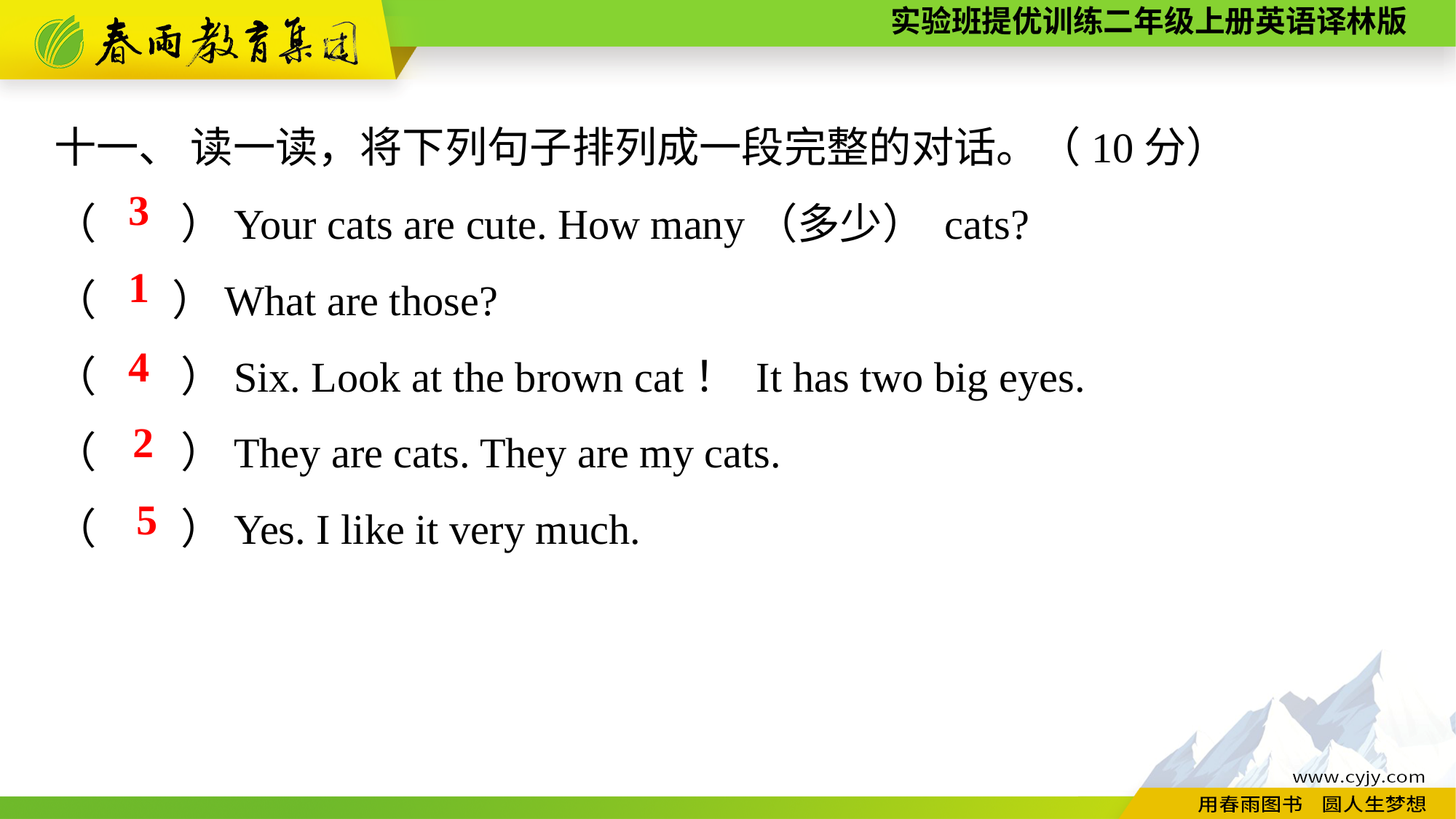

十一、 读一读，将下列句子排列成一段完整的对话。（10分）
（　　）Your cats are cute. How many（多少） cats?
（        ）What are those?
（　　）Six. Look at the brown cat！ It has two big eyes.
（　　）They are cats. They are my cats.
（　　）Yes. I like it very much.
3
1
4
2
5